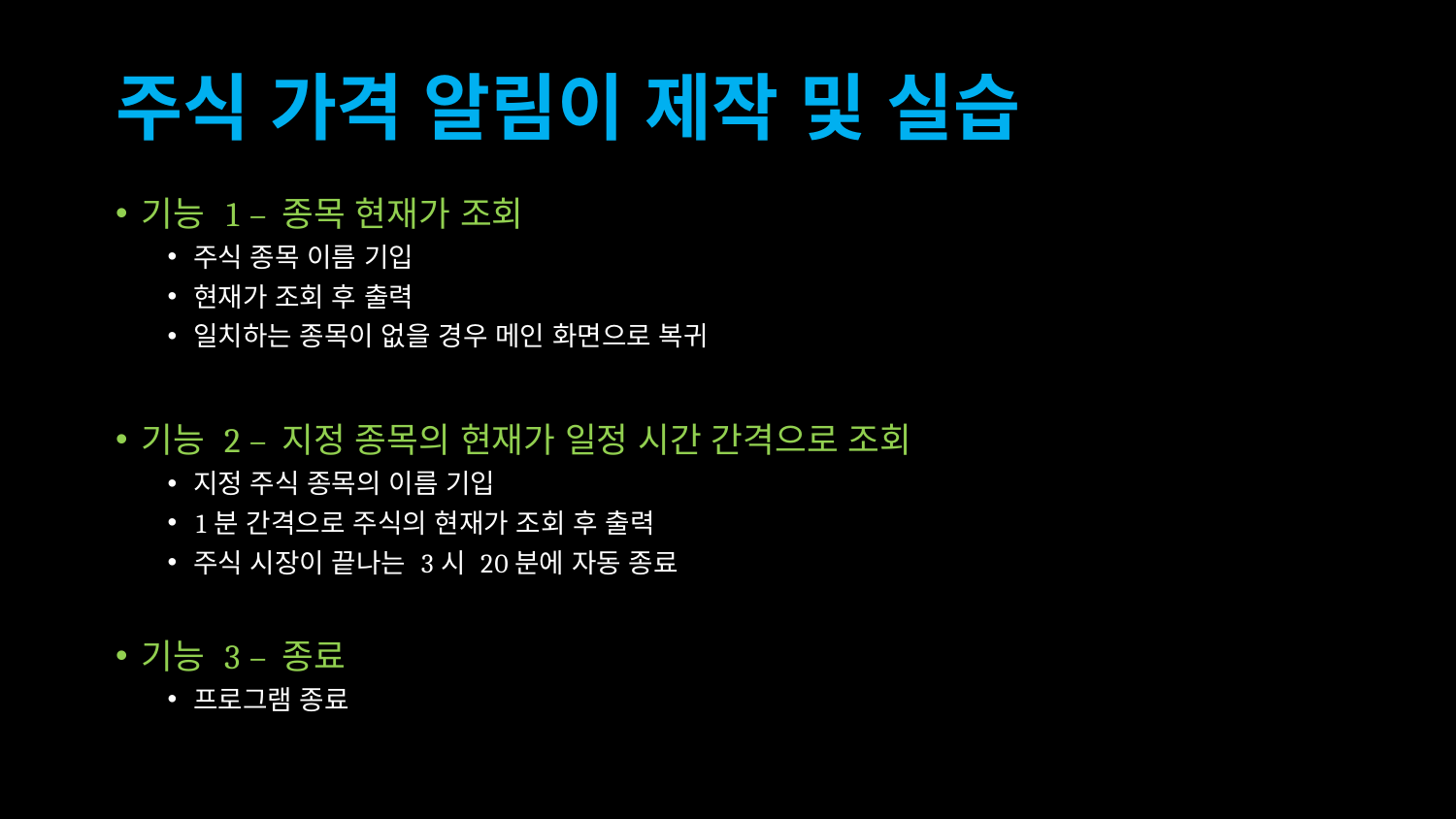

# 주식 가격 알림이 제작 및 실습
기능 1 – 종목 현재가 조회
주식 종목 이름 기입
현재가 조회 후 출력
일치하는 종목이 없을 경우 메인 화면으로 복귀

기능 2 – 지정 종목의 현재가 일정 시간 간격으로 조회
지정 주식 종목의 이름 기입
1분 간격으로 주식의 현재가 조회 후 출력
주식 시장이 끝나는 3시 20분에 자동 종료

기능 3 – 종료
프로그램 종료